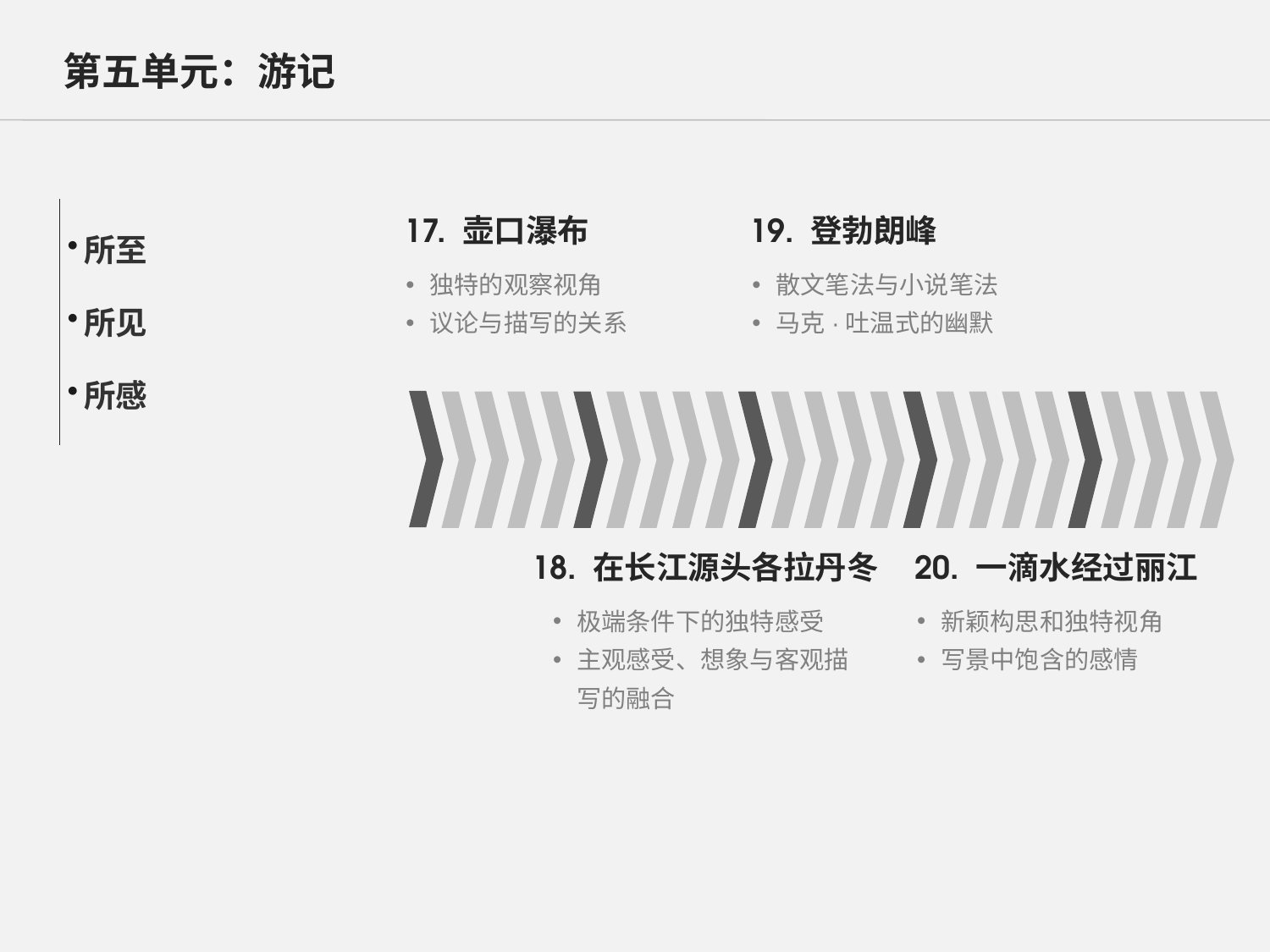

第五单元：游记

所至
所见
所感
17. 壶口瀑布
19. 登勃朗峰
独特的观察视角
议论与描写的关系
散文笔法与小说笔法
马克·吐温式的幽默

18. 在长江源头各拉丹冬
20. 一滴水经过丽江
极端条件下的独特感受
主观感受、想象与客观描写的融合
新颖构思和独特视角
写景中饱含的感情